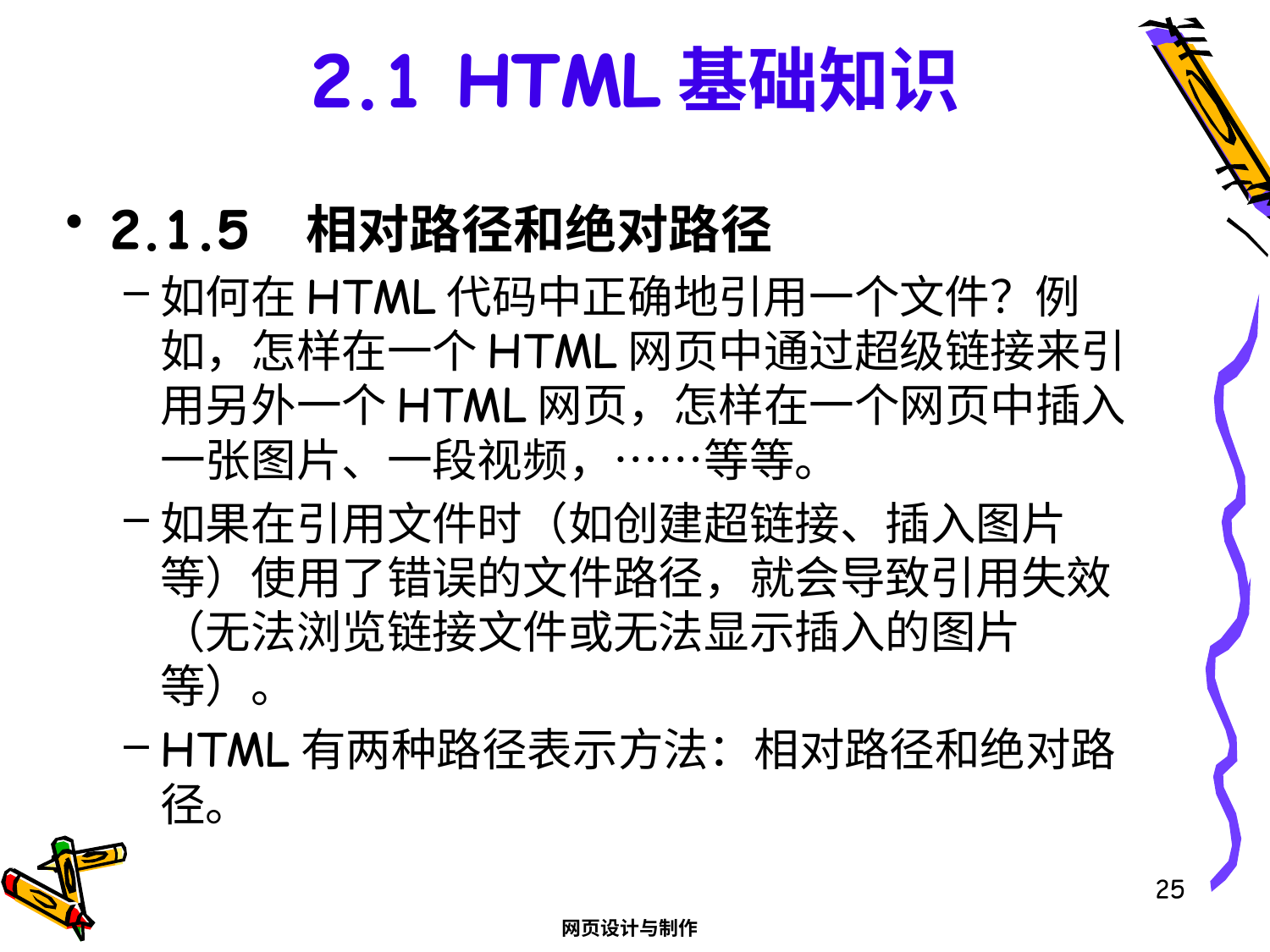

# 2.1 HTML基础知识
2.1.5  相对路径和绝对路径
如何在HTML代码中正确地引用一个文件？例如，怎样在一个HTML网页中通过超级链接来引用另外一个HTML网页，怎样在一个网页中插入一张图片、一段视频，……等等。
如果在引用文件时（如创建超链接、插入图片等）使用了错误的文件路径，就会导致引用失效（无法浏览链接文件或无法显示插入的图片等）。
HTML有两种路径表示方法：相对路径和绝对路径。
25
网页设计与制作